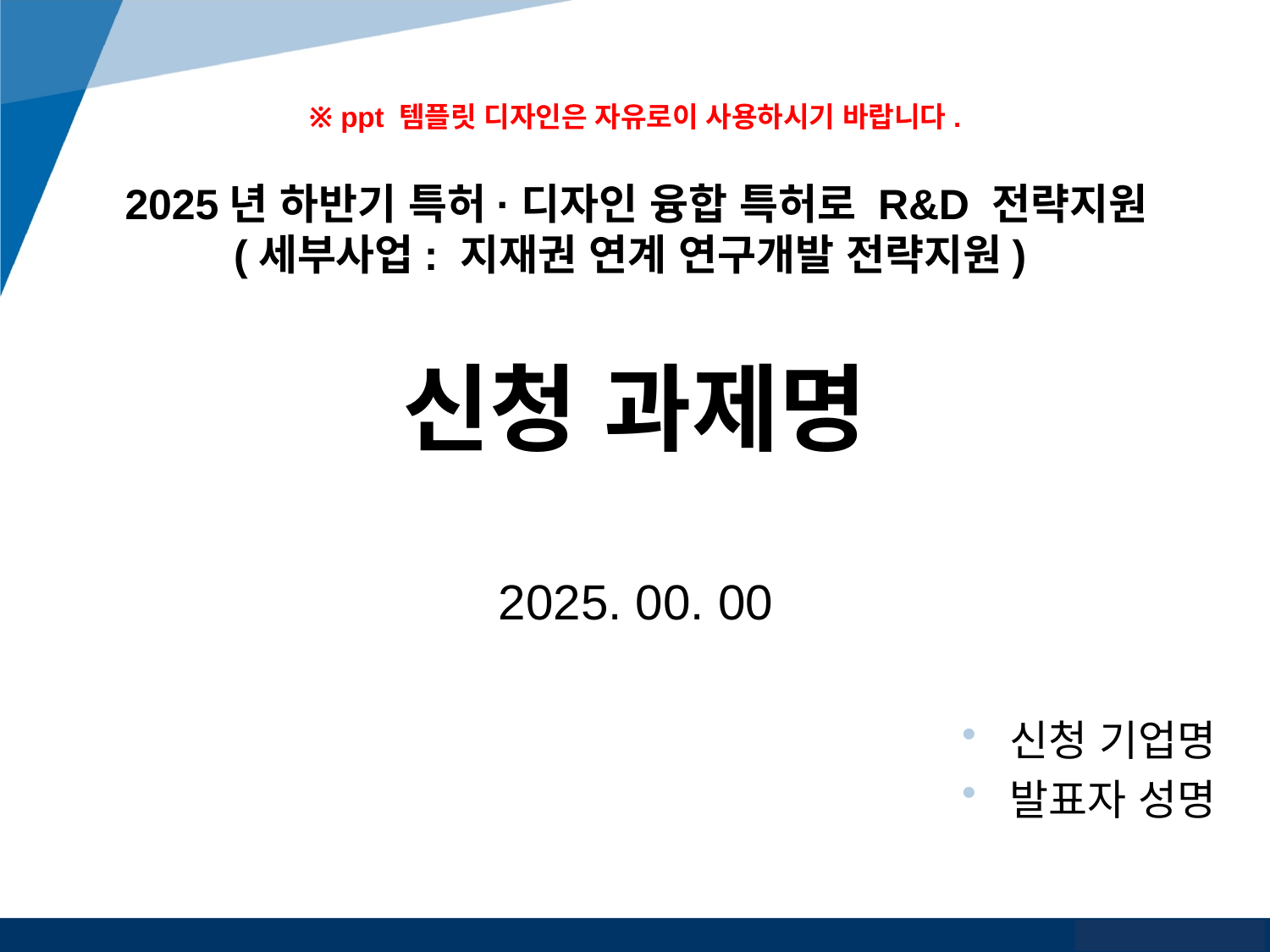

※ ppt 템플릿 디자인은 자유로이 사용하시기 바랍니다.
2025년 하반기 특허·디자인 융합 특허로 R&D 전략지원
(세부사업: 지재권 연계 연구개발 전략지원)
신청 과제명
2025. 00. 00
신청 기업명
발표자 성명